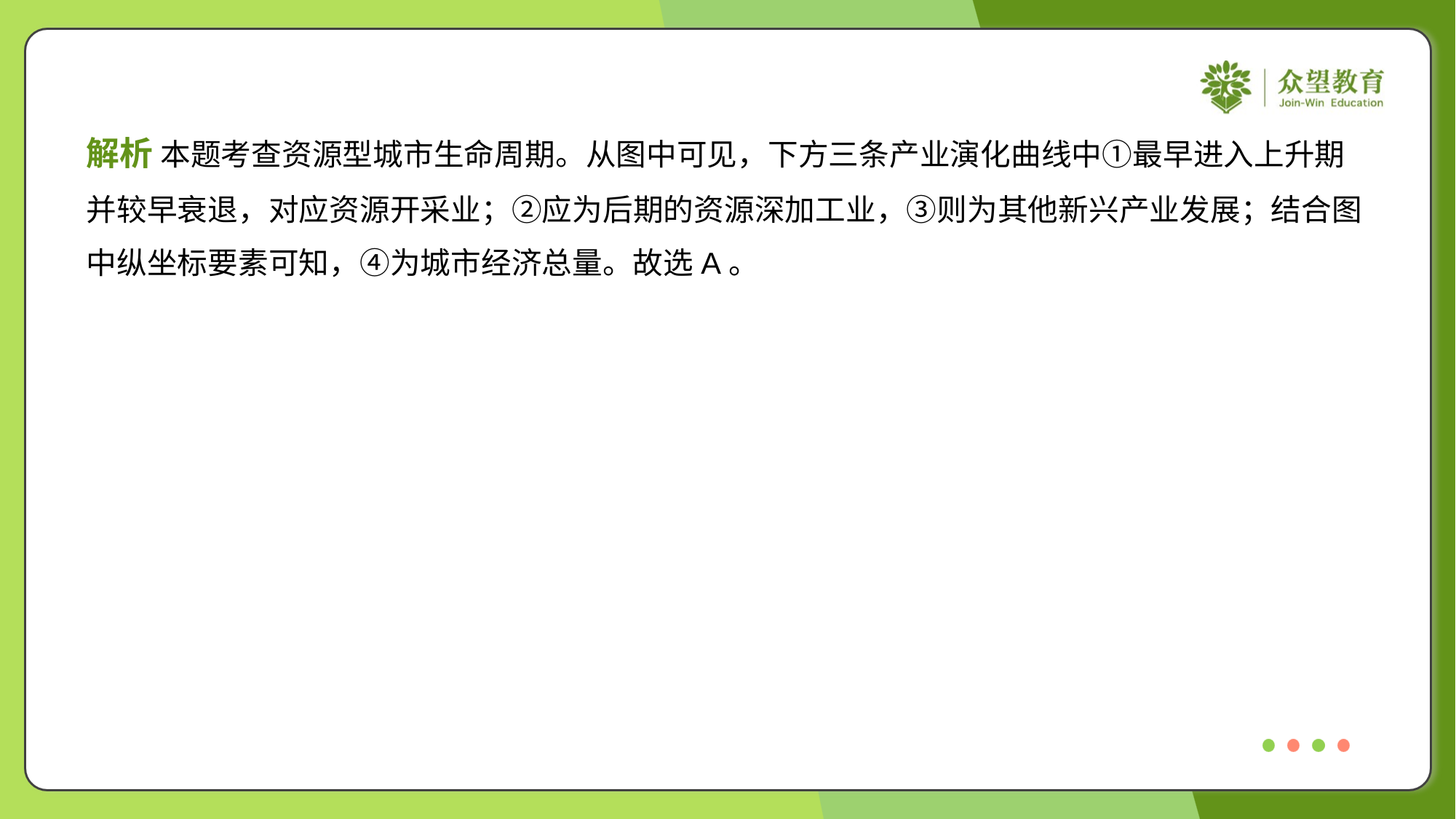

解析 本题考查资源型城市生命周期。从图中可见，下方三条产业演化曲线中①最早进入上升期
并较早衰退，对应资源开采业；②应为后期的资源深加工业，③则为其他新兴产业发展；结合图
中纵坐标要素可知，④为城市经济总量。故选A。